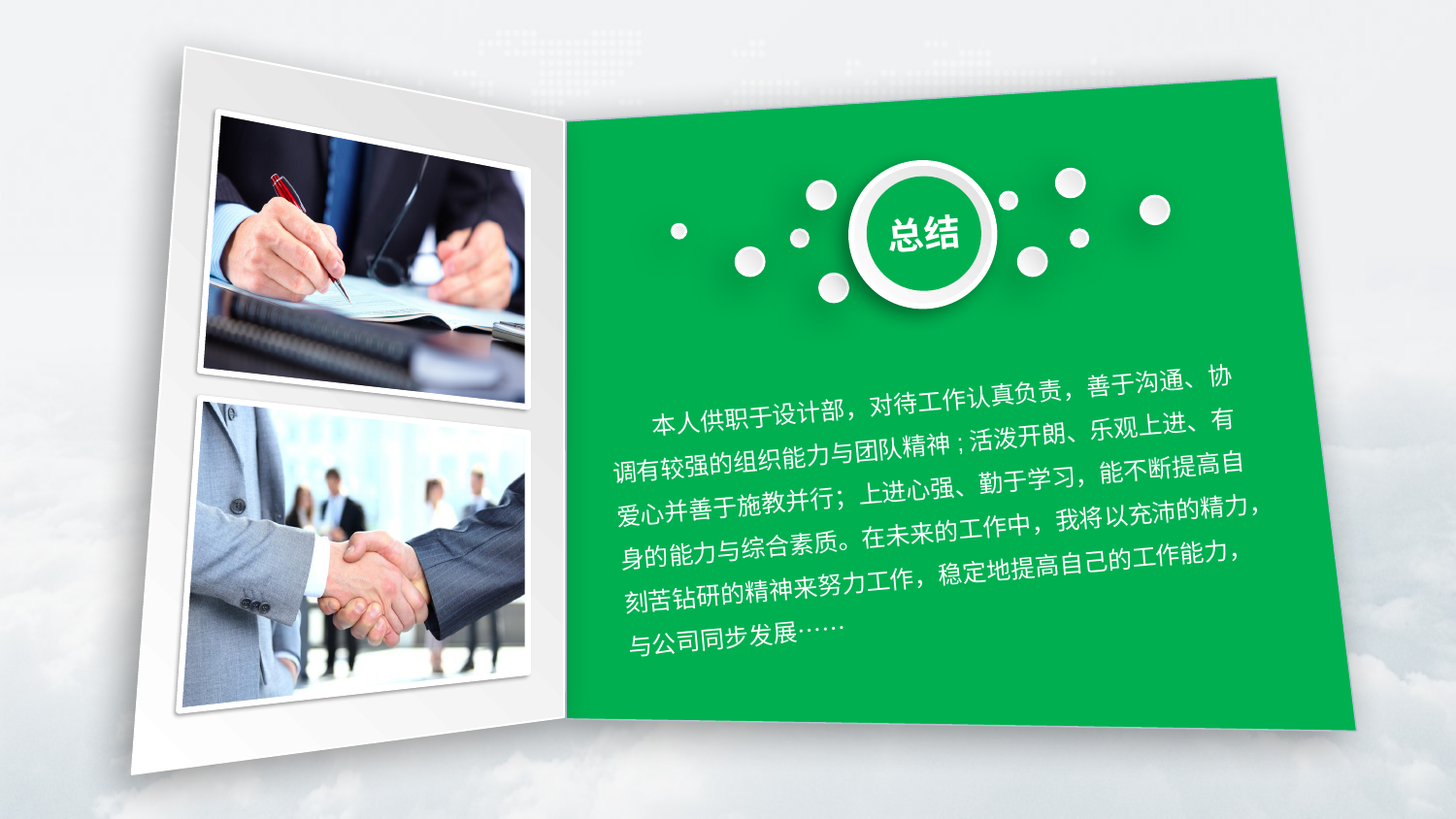

总结

       本人供职于设计部，对待工作认真负责，善于沟通、协调有较强的组织能力与团队精神;活泼开朗、乐观上进、有爱心并善于施教并行；上进心强、勤于学习，能不断提高自身的能力与综合素质。在未来的工作中，我将以充沛的精力，刻苦钻研的精神来努力工作，稳定地提高自己的工作能力，与公司同步发展……